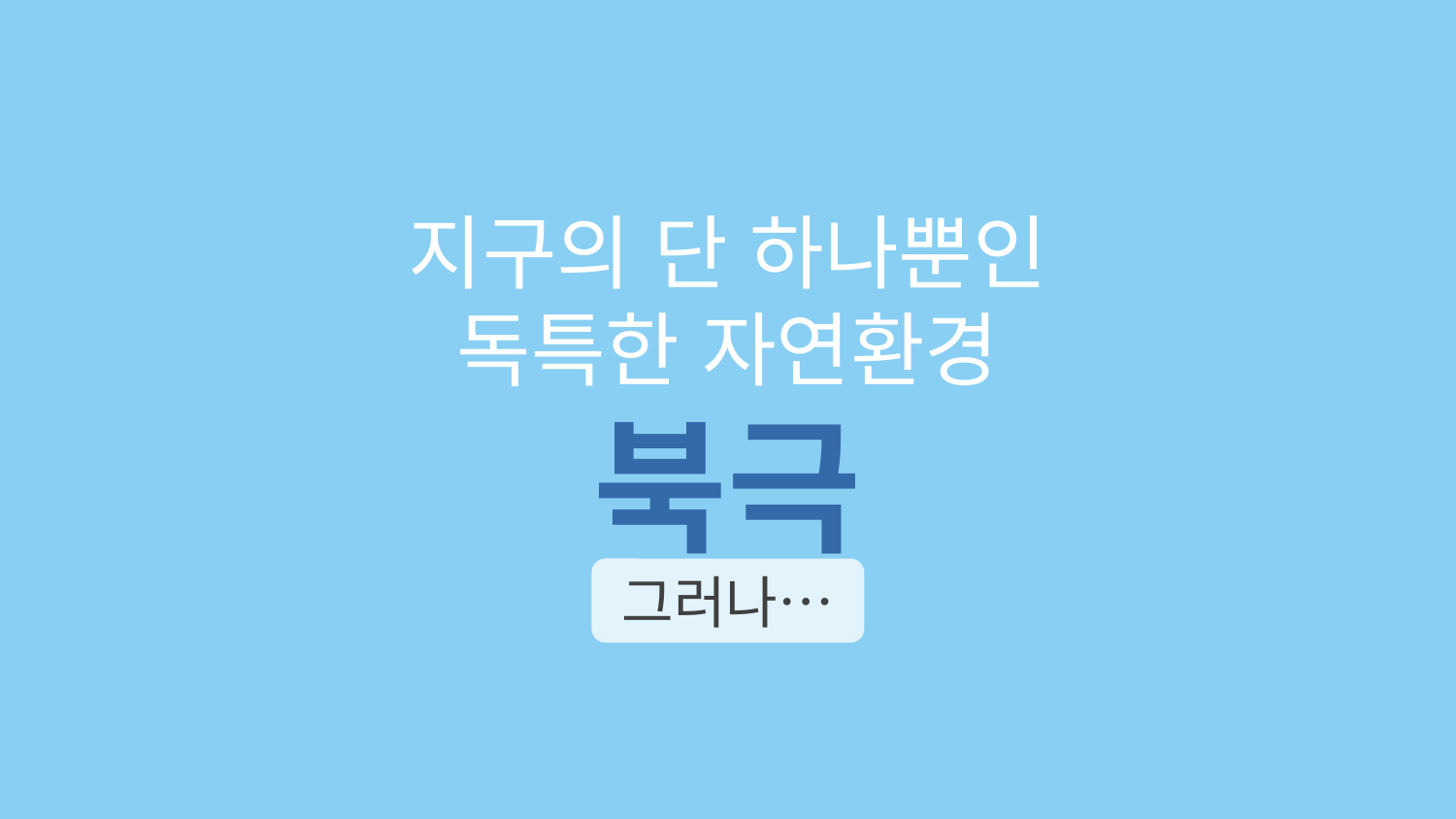

지구의 단 하나뿐인
독특한 자연환경
북극
그러나…